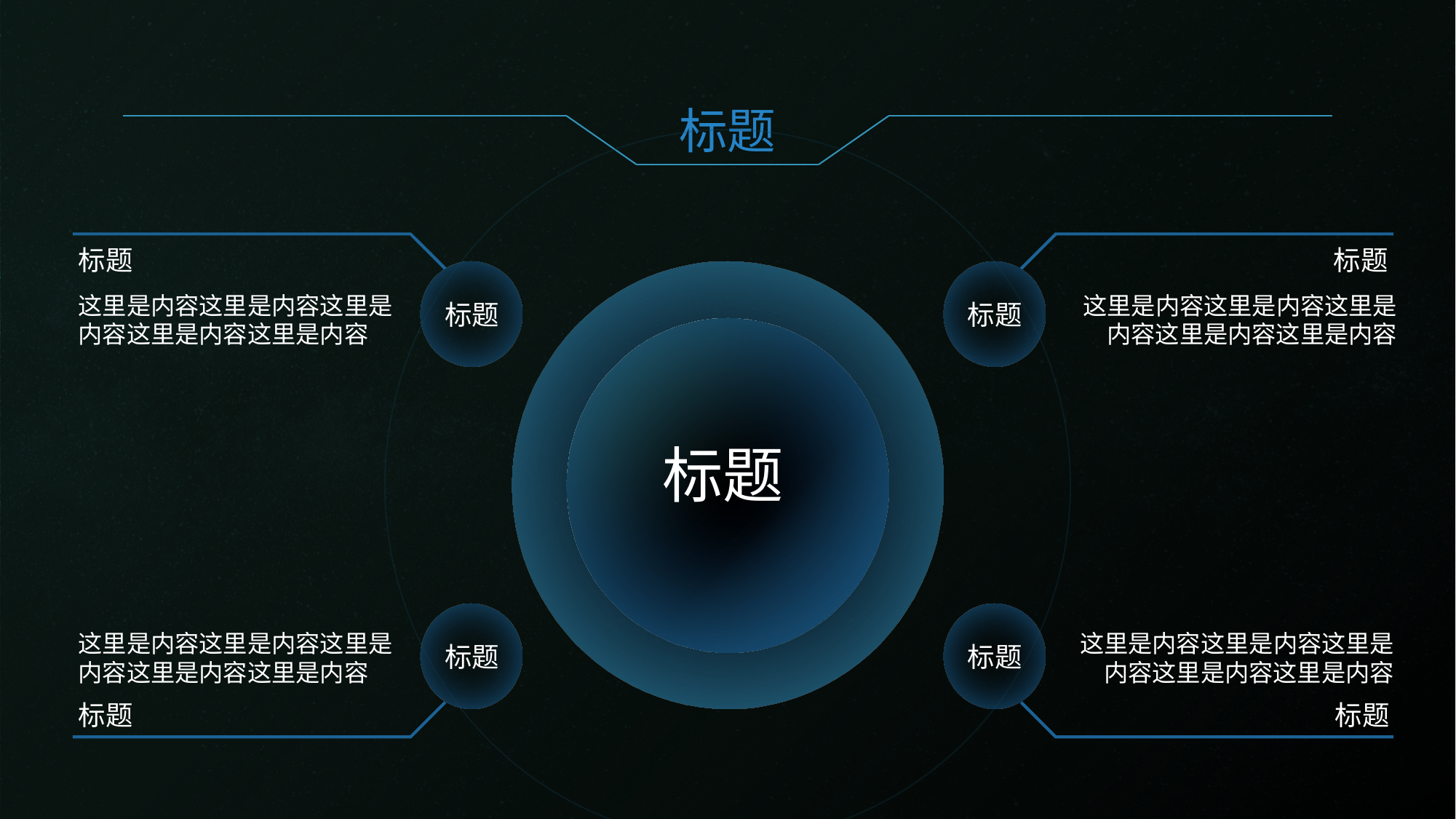

标题

标题
这里是内容这里是内容这里是内容这里是内容这里是内容
标题
这里是内容这里是内容这里是内容这里是内容这里是内容

标题

标题

标题

标题

标题
这里是内容这里是内容这里是内容这里是内容这里是内容
标题
这里是内容这里是内容这里是内容这里是内容这里是内容
标题